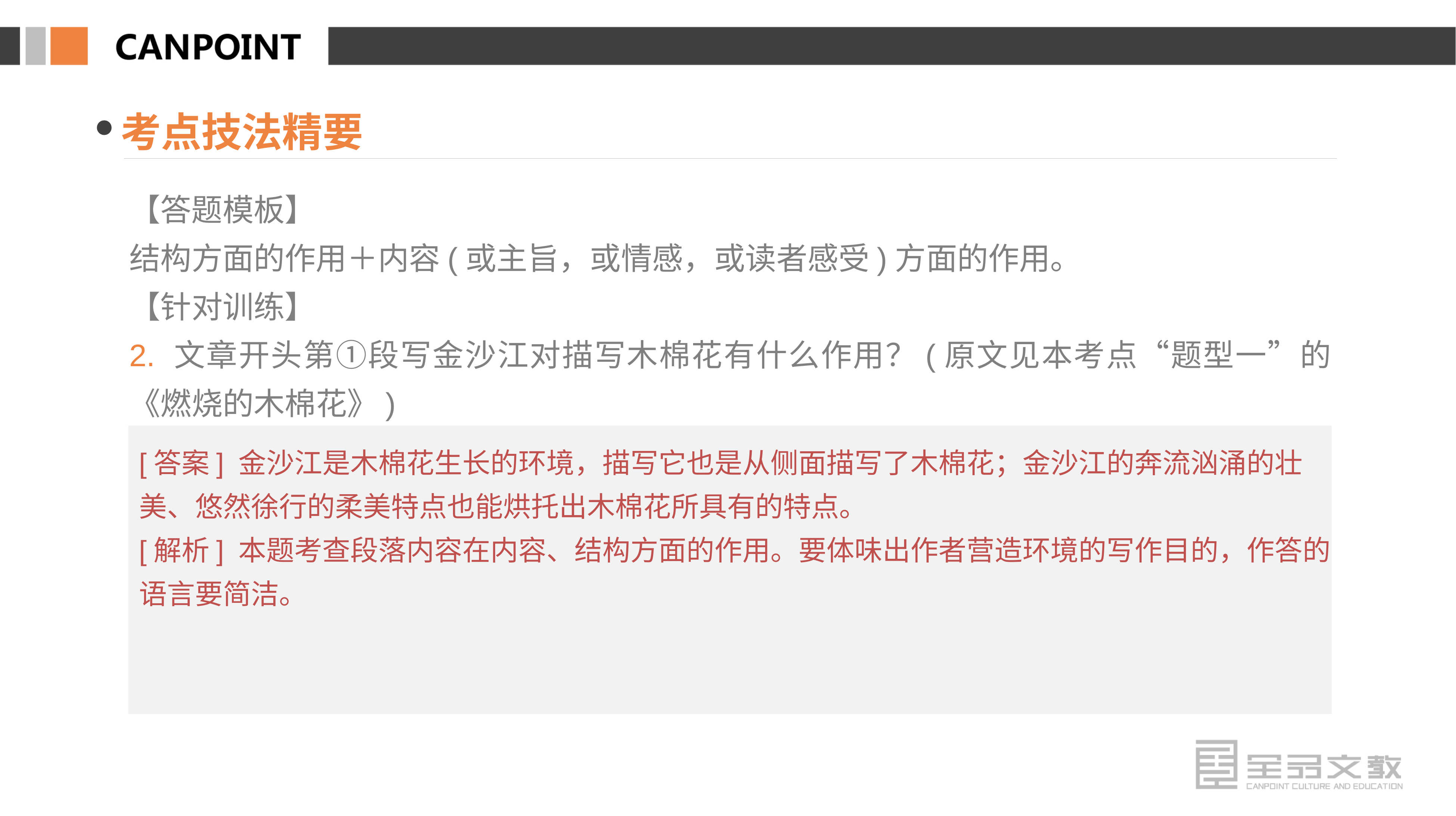

考点技法精要

【答题模板】
结构方面的作用＋内容(或主旨，或情感，或读者感受)方面的作用。
【针对训练】
2. 文章开头第①段写金沙江对描写木棉花有什么作用？(原文见本考点“题型一”的《燃烧的木棉花》)

[答案] 金沙江是木棉花生长的环境，描写它也是从侧面描写了木棉花；金沙江的奔流汹涌的壮美、悠然徐行的柔美特点也能烘托出木棉花所具有的特点。
[解析] 本题考查段落内容在内容、结构方面的作用。要体味出作者营造环境的写作目的，作答的语言要简洁。